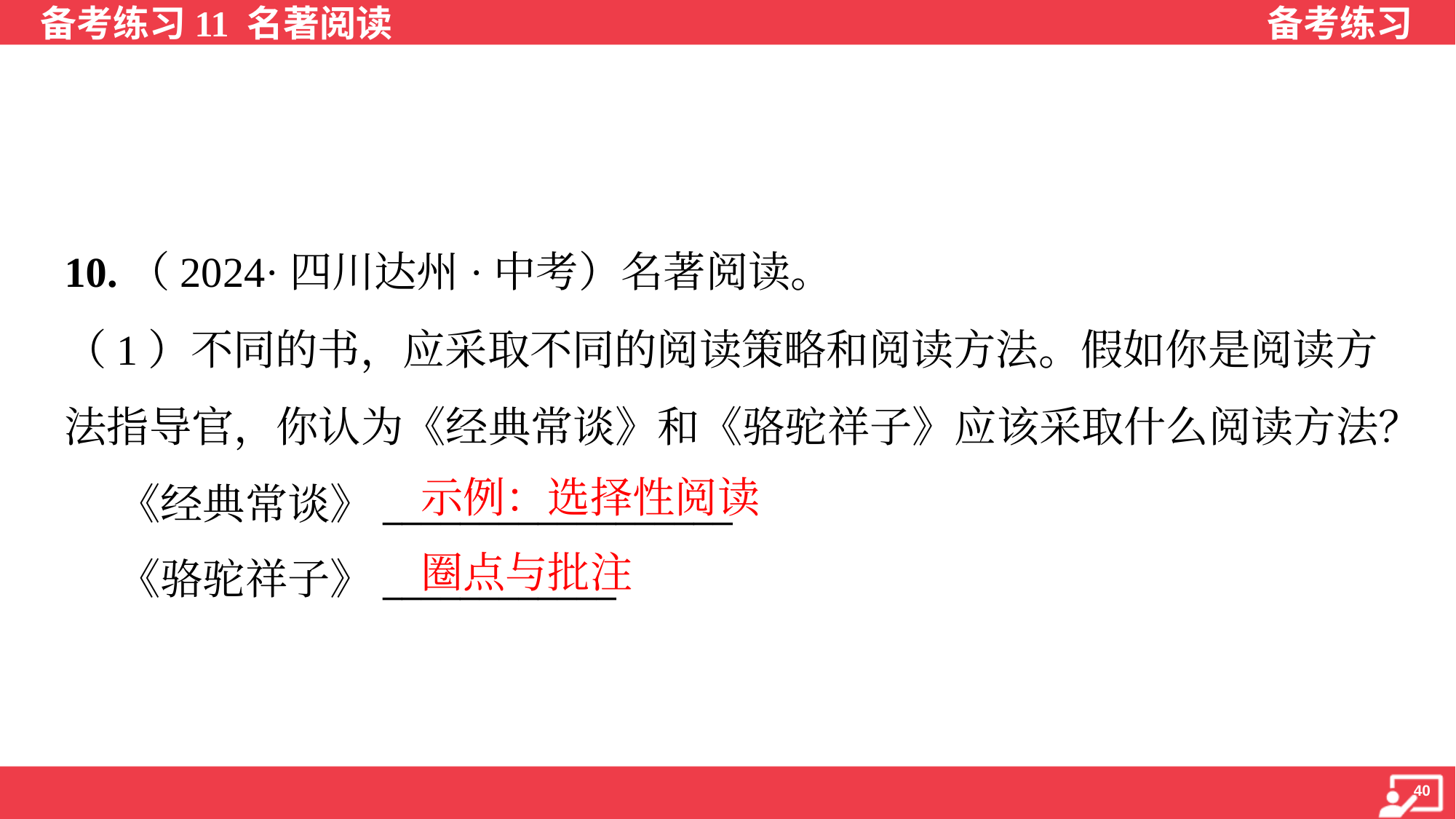

10.（2024·四川达州·中考）名著阅读。
（1）不同的书，应采取不同的阅读策略和阅读方法。假如你是阅读方
法指导官，你认为《经典常谈》和《骆驼祥子》应该采取什么阅读方法？
    《经典常谈》__________________
    《骆驼祥子》____________
示例：选择性阅读
圈点与批注